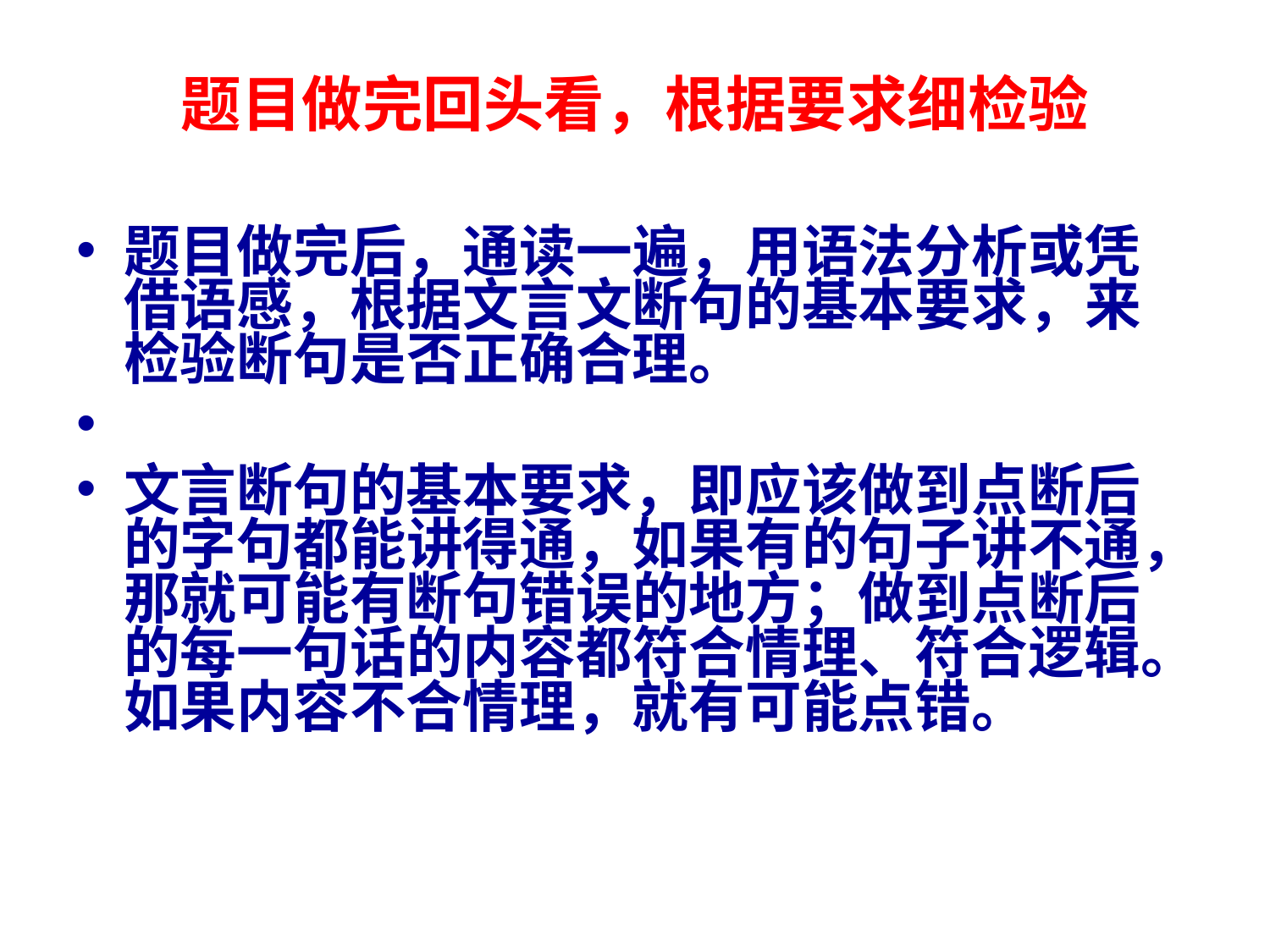

# 题目做完回头看，根据要求细检验
题目做完后，通读一遍，用语法分析或凭借语感，根据文言文断句的基本要求，来检验断句是否正确合理。

文言断句的基本要求，即应该做到点断后的字句都能讲得通，如果有的句子讲不通，那就可能有断句错误的地方；做到点断后的每一句话的内容都符合情理、符合逻辑。如果内容不合情理，就有可能点错。